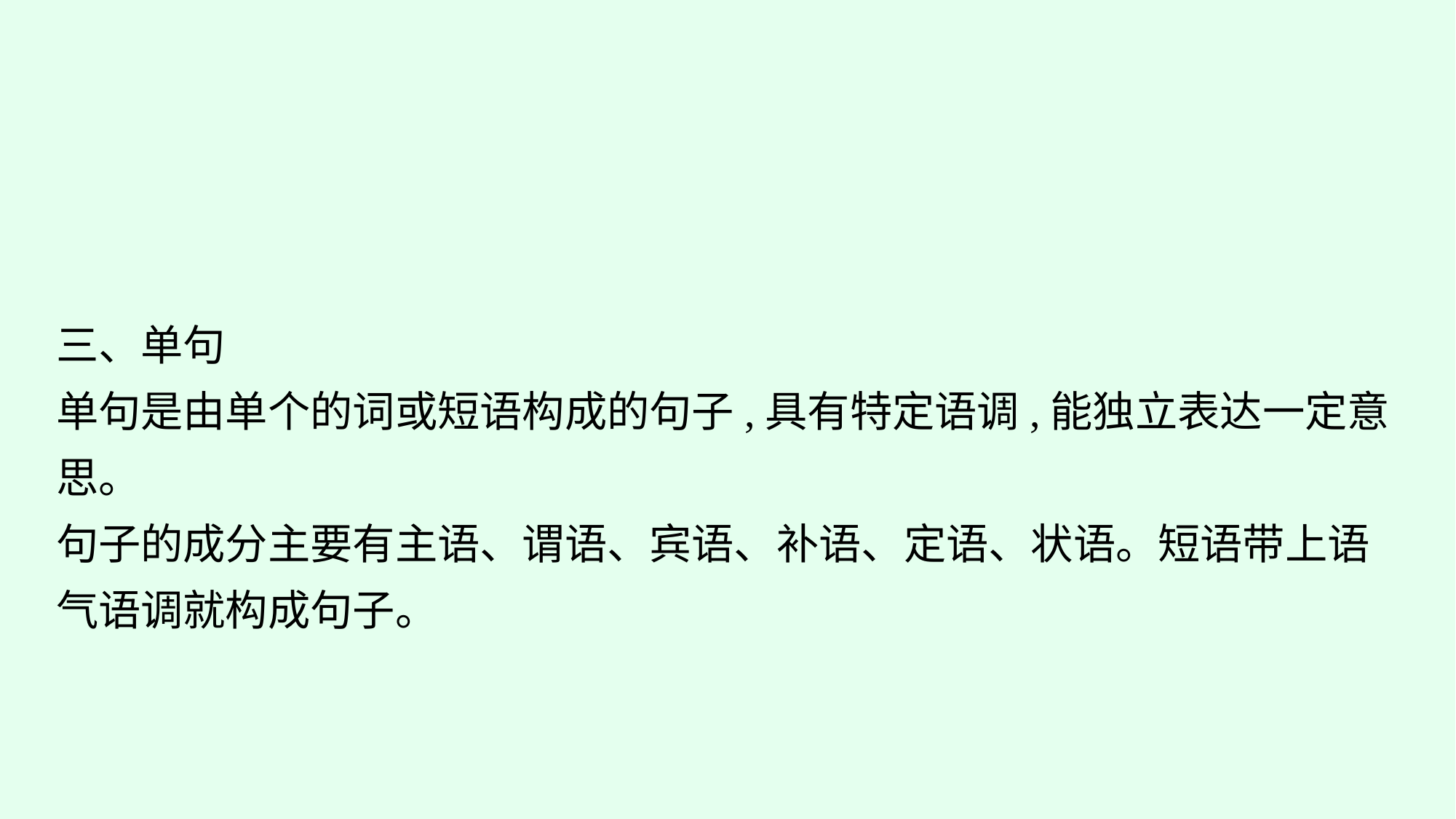

三、单句
单句是由单个的词或短语构成的句子,具有特定语调,能独立表达一定意思。
句子的成分主要有主语、谓语、宾语、补语、定语、状语。短语带上语气语调就构成句子。